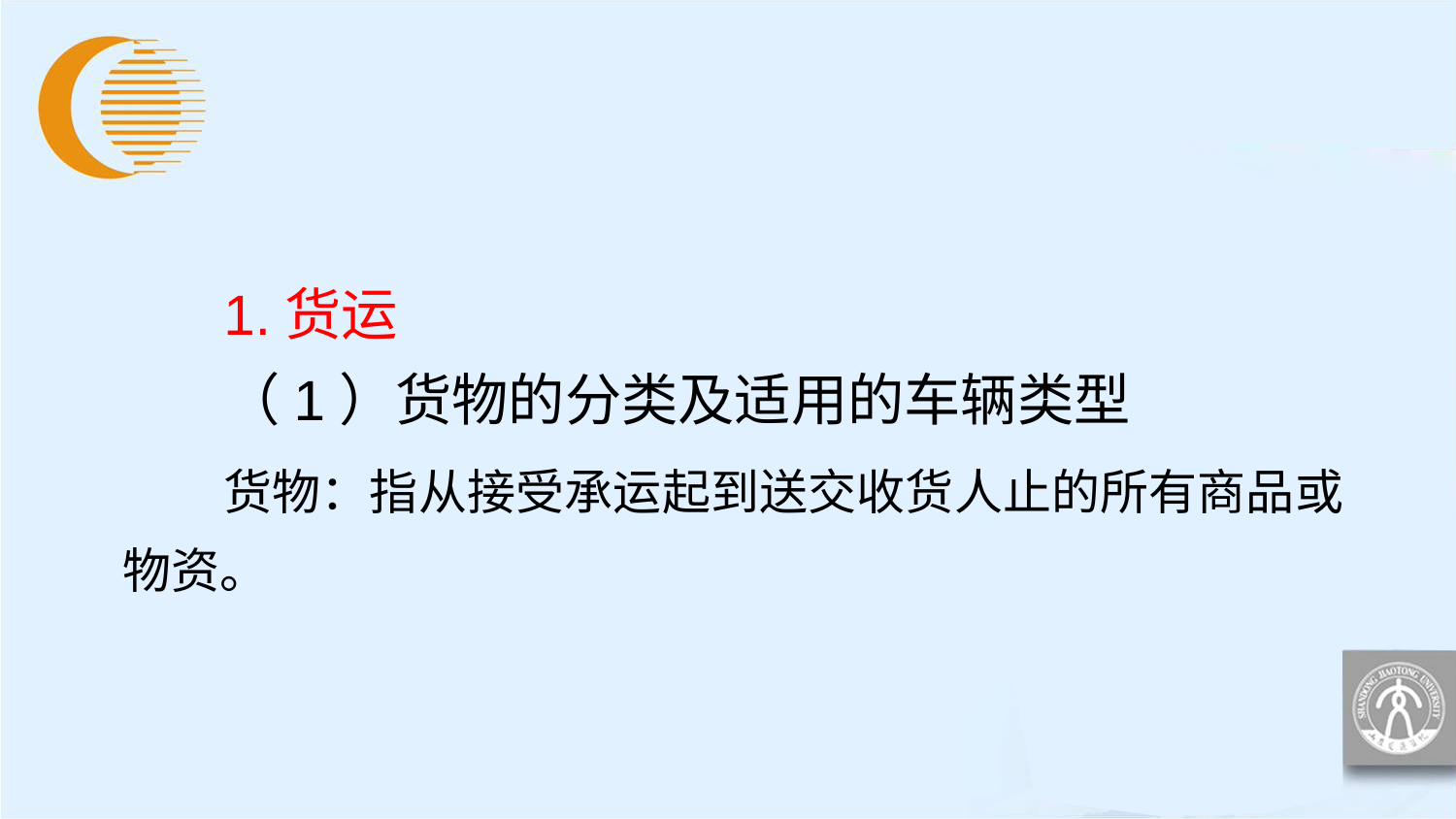

1.货运
（1）货物的分类及适用的车辆类型
货物：指从接受承运起到送交收货人止的所有商品或物资。